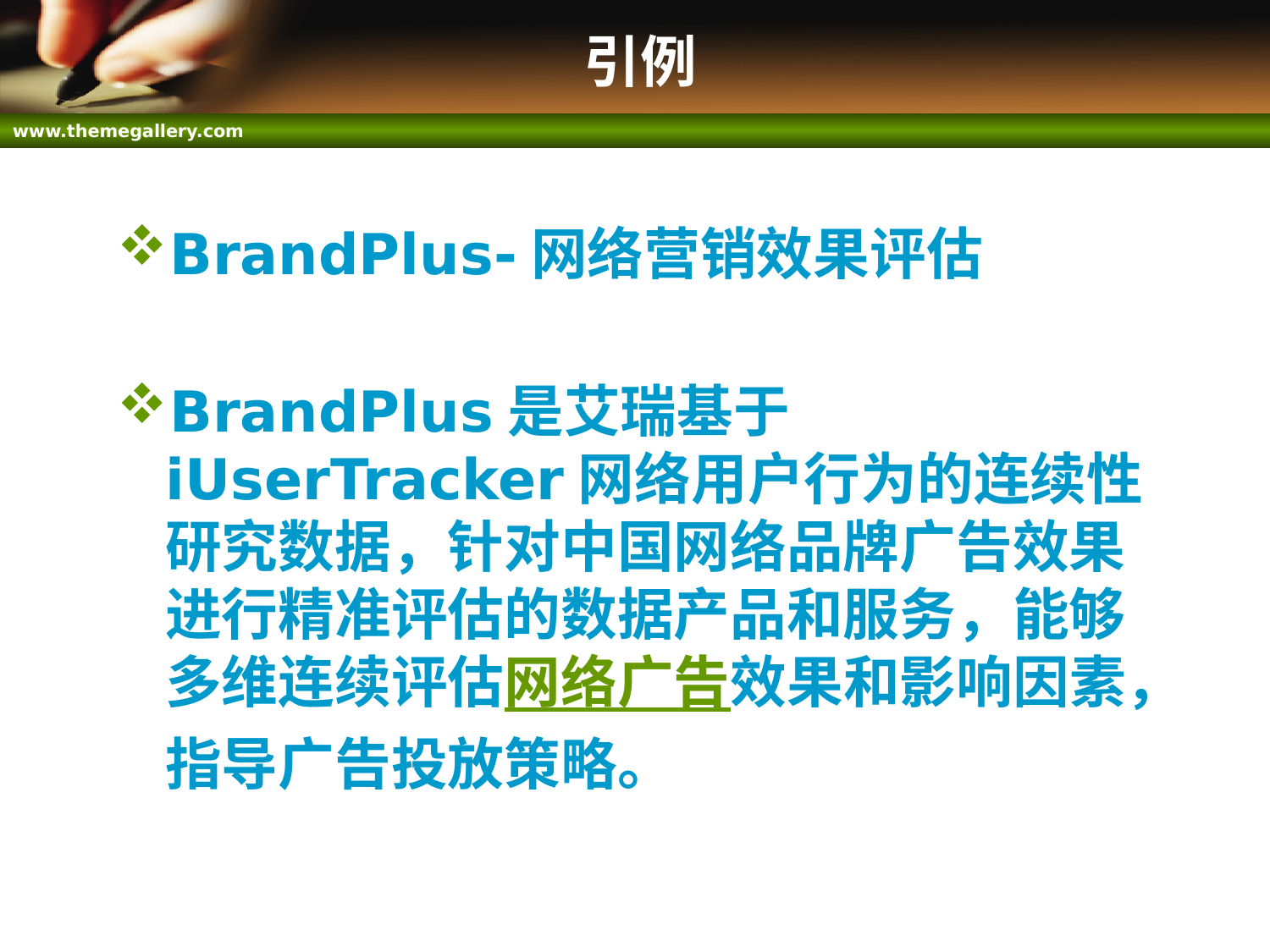

# 引例
BrandPlus-网络营销效果评估

BrandPlus是艾瑞基于iUserTracker网络用户行为的连续性研究数据，针对中国网络品牌广告效果进行精准评估的数据产品和服务，能够多维连续评估网络广告效果和影响因素，指导广告投放策略。